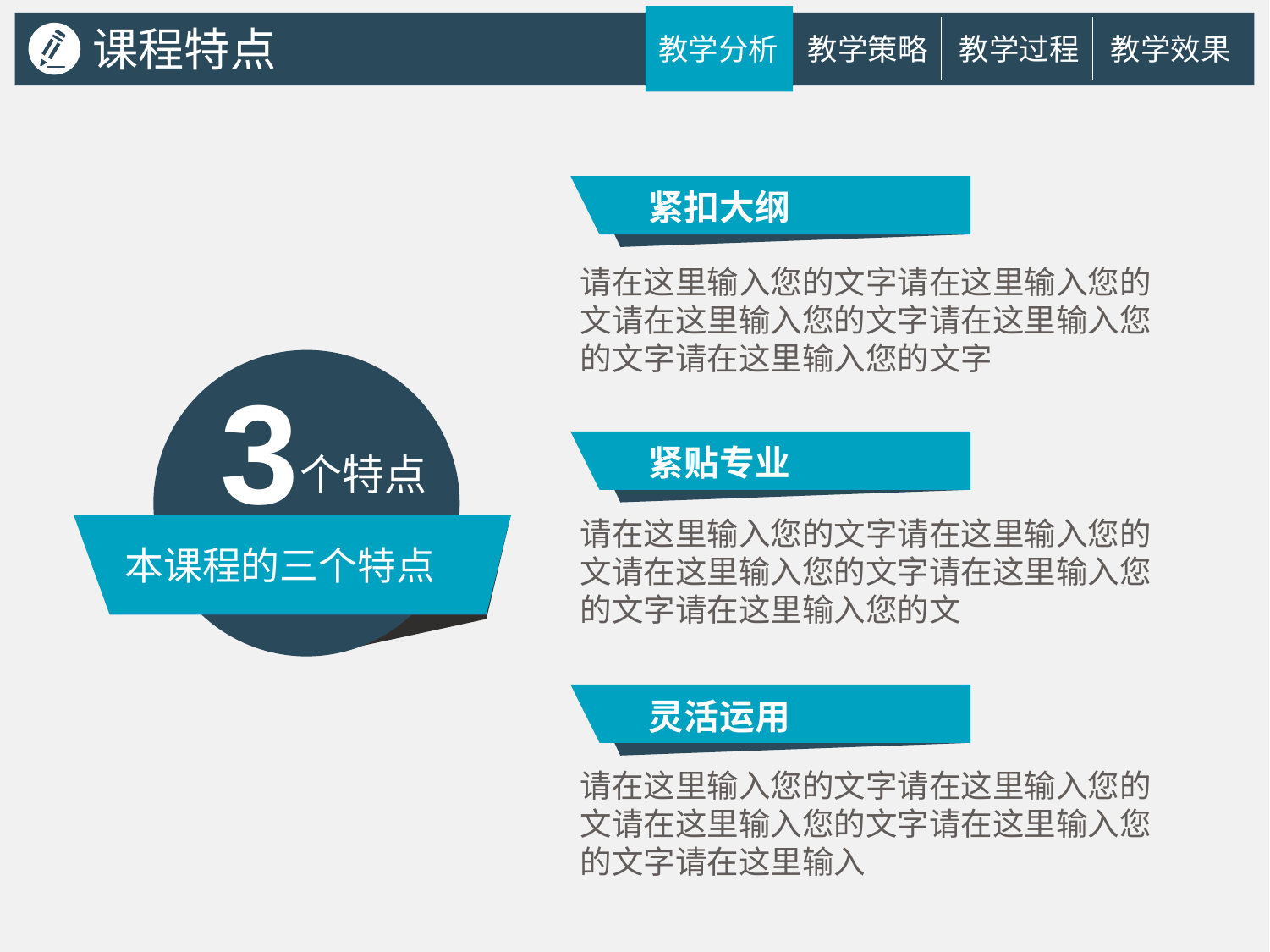

课程特点

教学分析
教学策略
教学过程
教学效果

紧扣大纲
请在这里输入您的文字请在这里输入您的文请在这里输入您的文字请在这里输入您的文字请在这里输入您的文字

3

紧贴专业
个特点
请在这里输入您的文字请在这里输入您的文请在这里输入您的文字请在这里输入您的文字请在这里输入您的文

本课程的三个特点

灵活运用
请在这里输入您的文字请在这里输入您的文请在这里输入您的文字请在这里输入您的文字请在这里输入